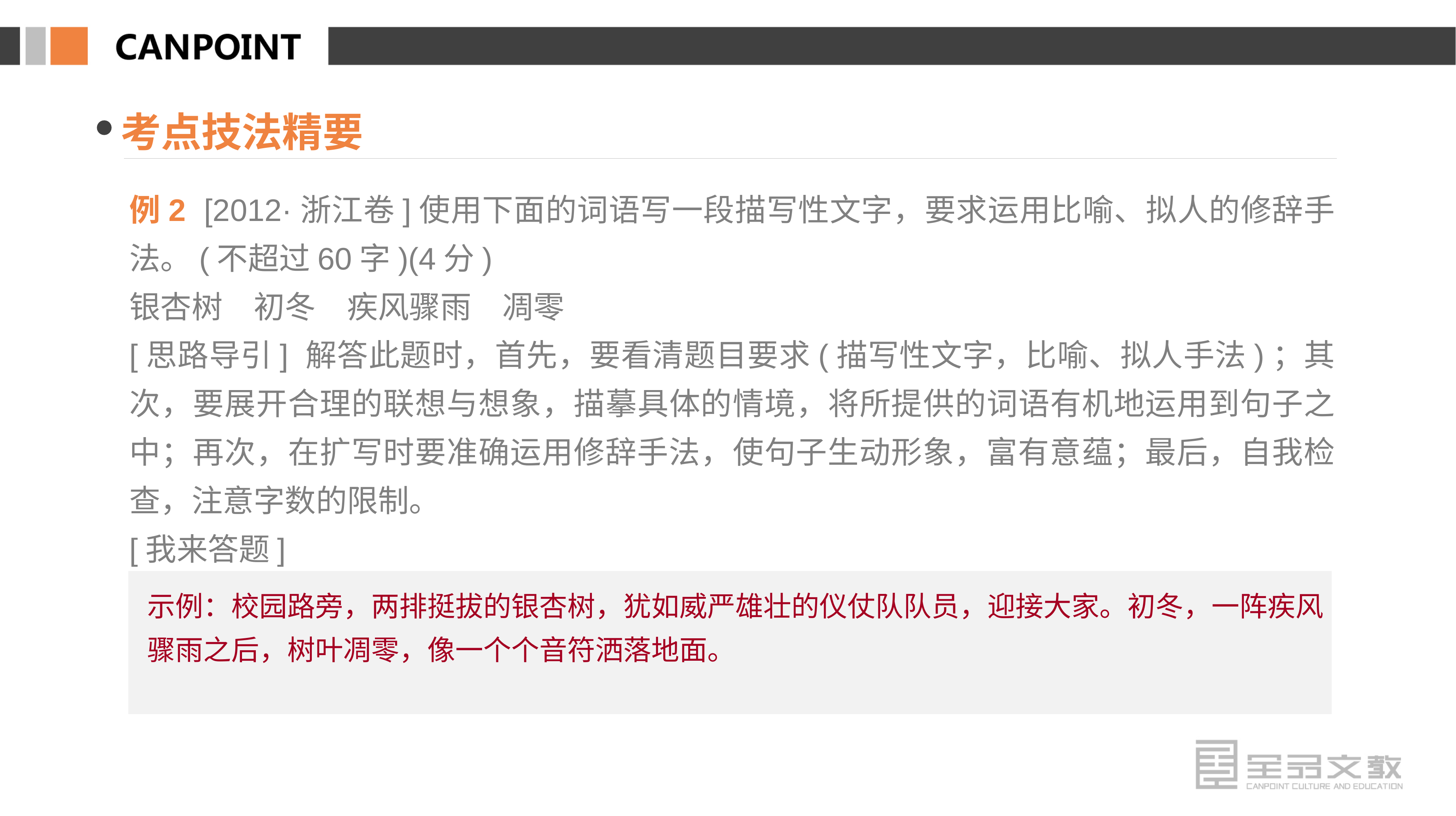

考点技法精要

例2  [2012·浙江卷]使用下面的词语写一段描写性文字，要求运用比喻、拟人的修辞手法。(不超过60字)(4分)
银杏树　初冬　疾风骤雨　凋零
[思路导引] 解答此题时，首先，要看清题目要求(描写性文字，比喻、拟人手法)；其次，要展开合理的联想与想象，描摹具体的情境，将所提供的词语有机地运用到句子之中；再次，在扩写时要准确运用修辞手法，使句子生动形象，富有意蕴；最后，自我检查，注意字数的限制。
[我来答题]

示例：校园路旁，两排挺拔的银杏树，犹如威严雄壮的仪仗队队员，迎接大家。初冬，一阵疾风骤雨之后，树叶凋零，像一个个音符洒落地面。